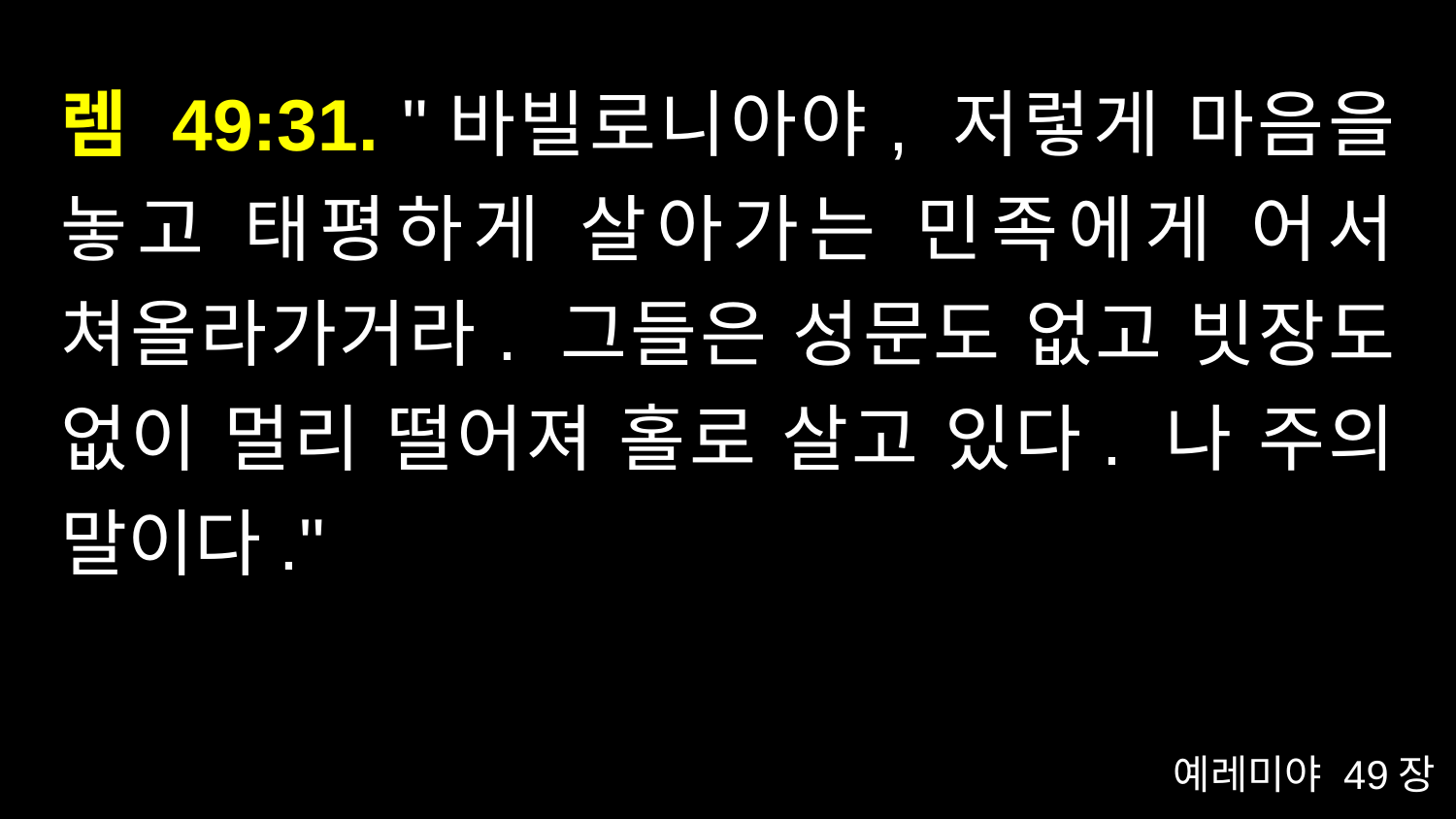

# 렘 49:31. "바빌로니아야, 저렇게 마음을 놓고 태평하게 살아가는 민족에게 어서 쳐올라가거라. 그들은 성문도 없고 빗장도 없이 멀리 떨어져 홀로 살고 있다. 나 주의 말이다."
예레미야 49장